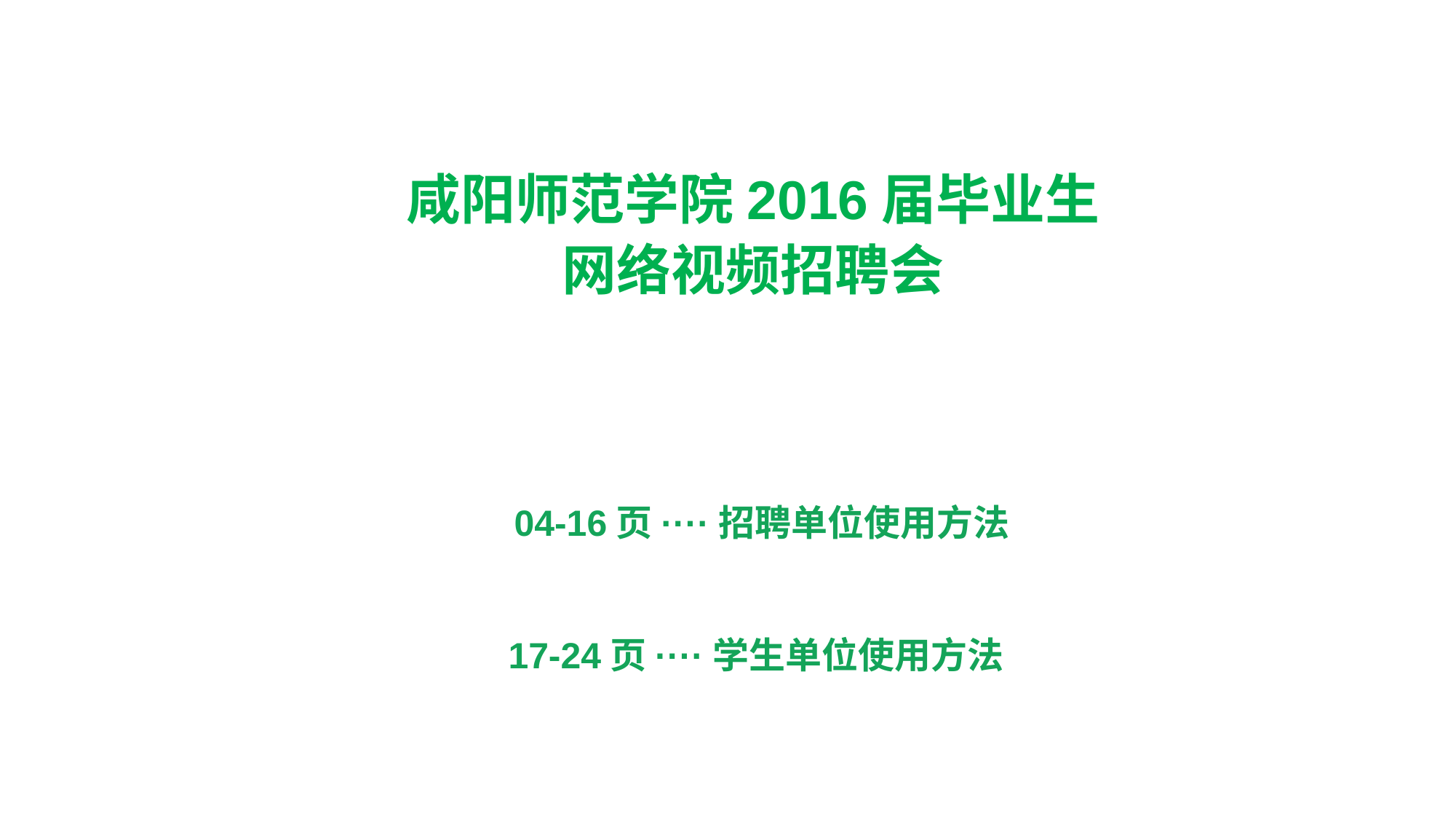

咸阳师范学院2016届毕业生
  网络视频招聘会
 04-16页····招聘单位使用方法

17-24页····学生单位使用方法